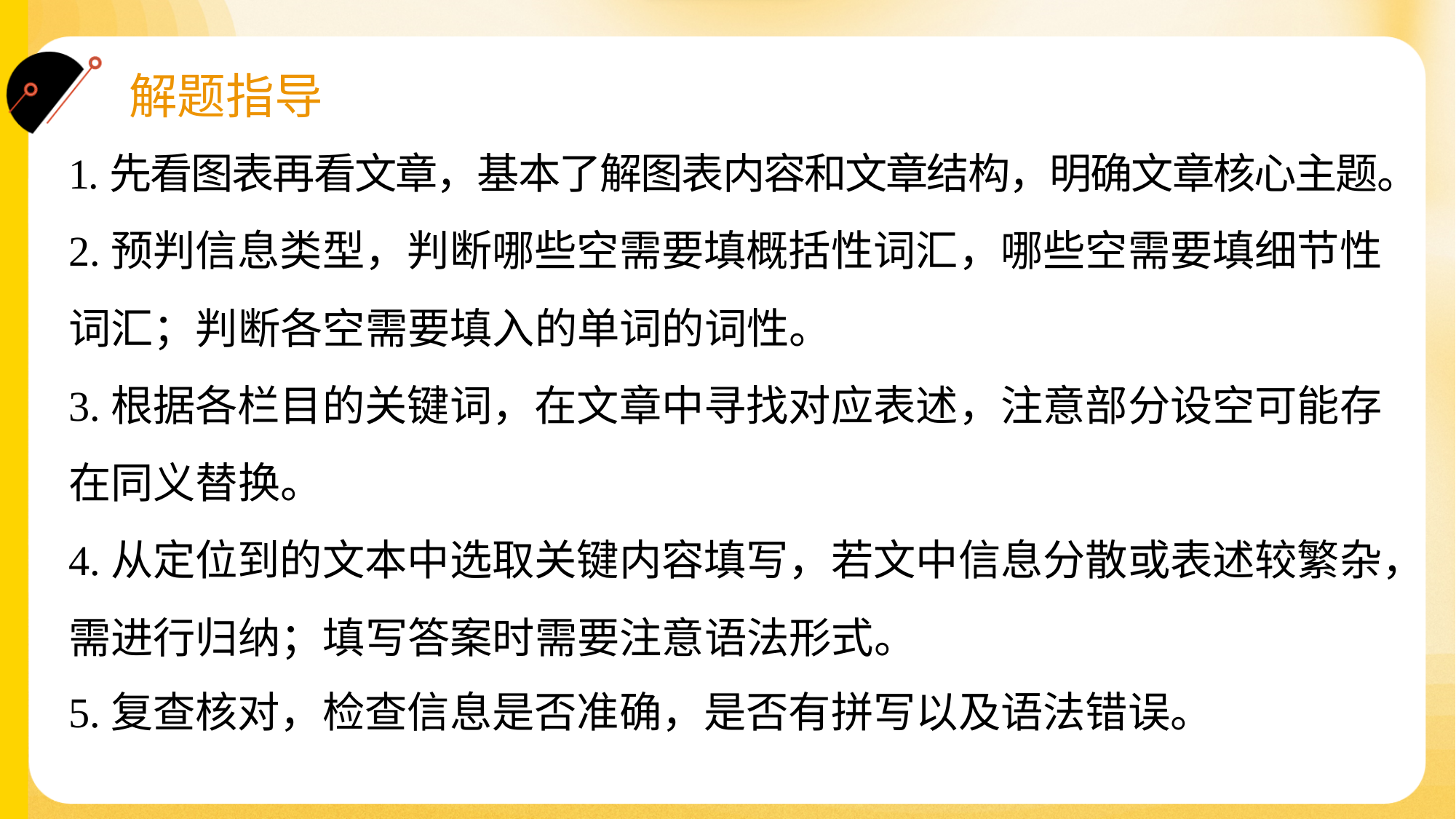

1.先看图表再看文章，基本了解图表内容和文章结构，明确文章核心主题。
2.预判信息类型，判断哪些空需要填概括性词汇，哪些空需要填细节性
词汇；判断各空需要填入的单词的词性。
3.根据各栏目的关键词，在文章中寻找对应表述，注意部分设空可能存
在同义替换。
4.从定位到的文本中选取关键内容填写，若文中信息分散或表述较繁杂，
需进行归纳；填写答案时需要注意语法形式。
5.复查核对，检查信息是否准确，是否有拼写以及语法错误。